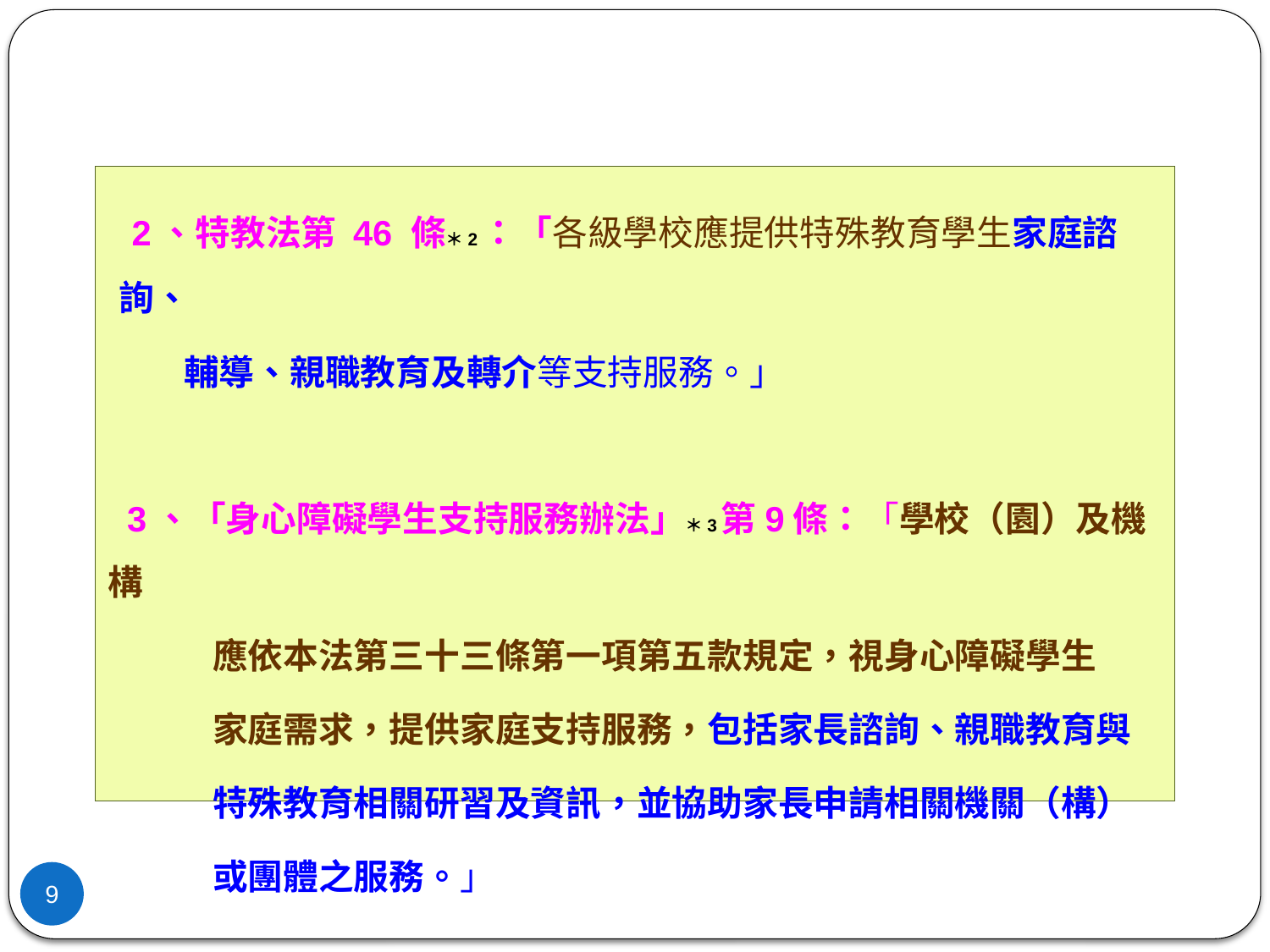

2、特教法第 46 條＊2：「各級學校應提供特殊教育學生家庭諮詢、
       輔導、親職教育及轉介等支持服務。」

  3、「身心障礙學生支持服務辦法」＊3第9條：「學校（園）及機構
            應依本法第三十三條第一項第五款規定，視身心障礙學生
            家庭需求，提供家庭支持服務，包括家長諮詢、親職教育與
            特殊教育相關研習及資訊，並協助家長申請相關機關（構）
            或團體之服務。」

9